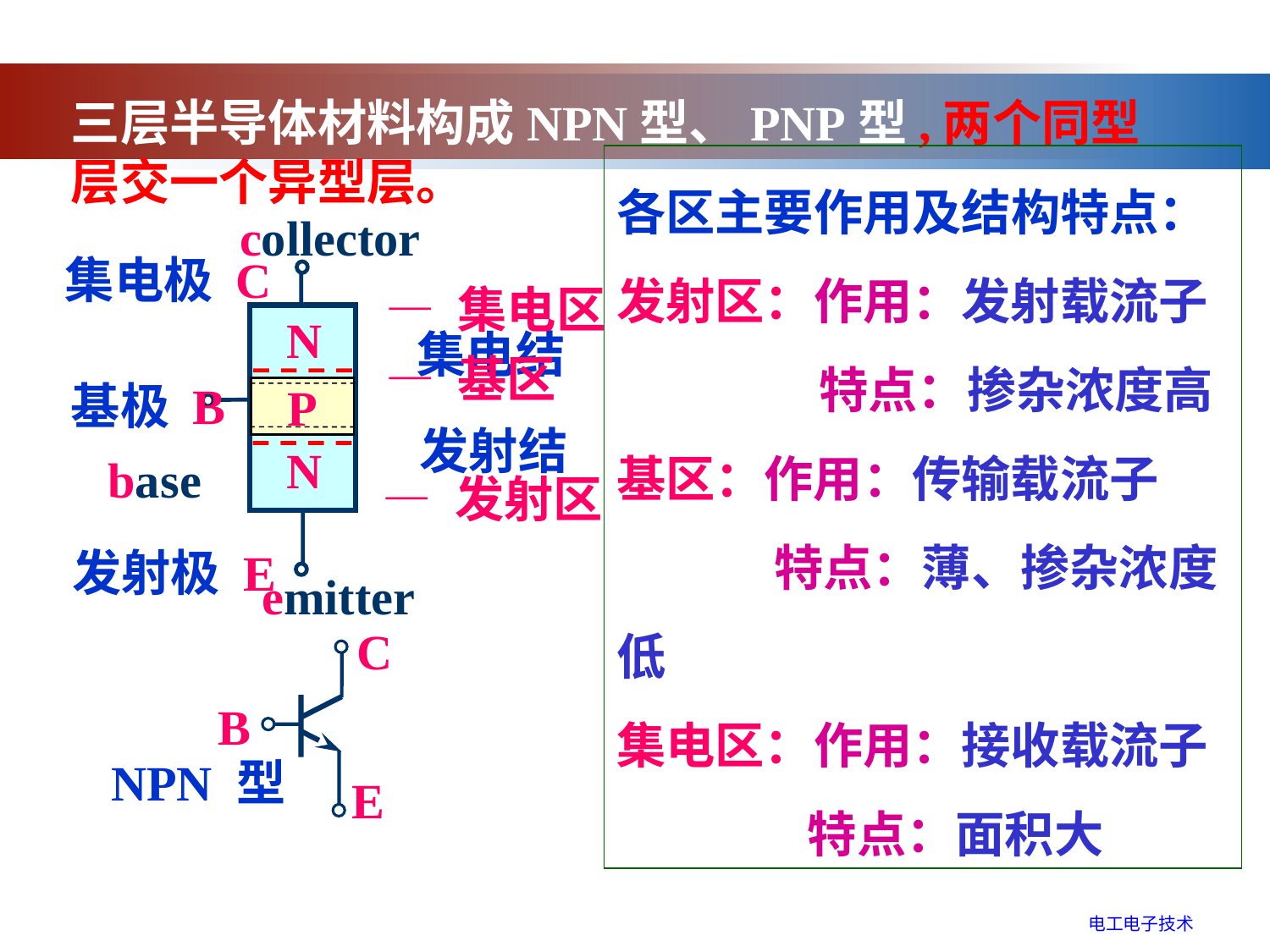

三层半导体材料构成NPN型、PNP型,两个同型层交一个异型层。
各区主要作用及结构特点：
发射区：作用：发射载流子
                 特点：掺杂浓度高
基区：作用：传输载流子
             特点：薄、掺杂浓度低
集电区：作用：接收载流子
                特点：面积大
collector
集电极 C

N

P

N

— 集电区
集电结
— 基区
基极 B
发射结
base
— 发射区
发射极 E
emitter
C

B

E
NPN 型
电工电子技术